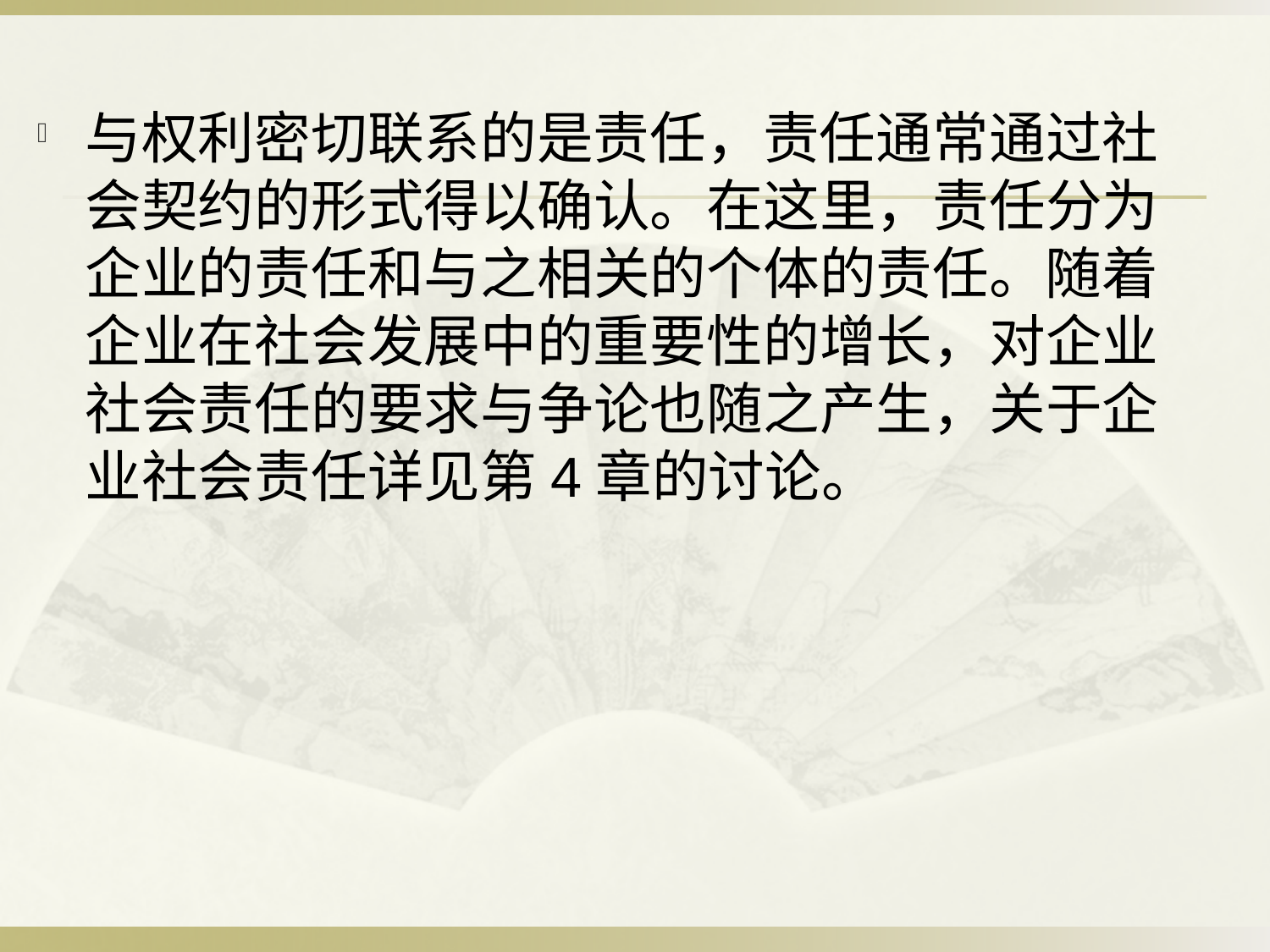

#
与权利密切联系的是责任，责任通常通过社会契约的形式得以确认。在这里，责任分为企业的责任和与之相关的个体的责任。随着企业在社会发展中的重要性的增长，对企业社会责任的要求与争论也随之产生，关于企业社会责任详见第4章的讨论。